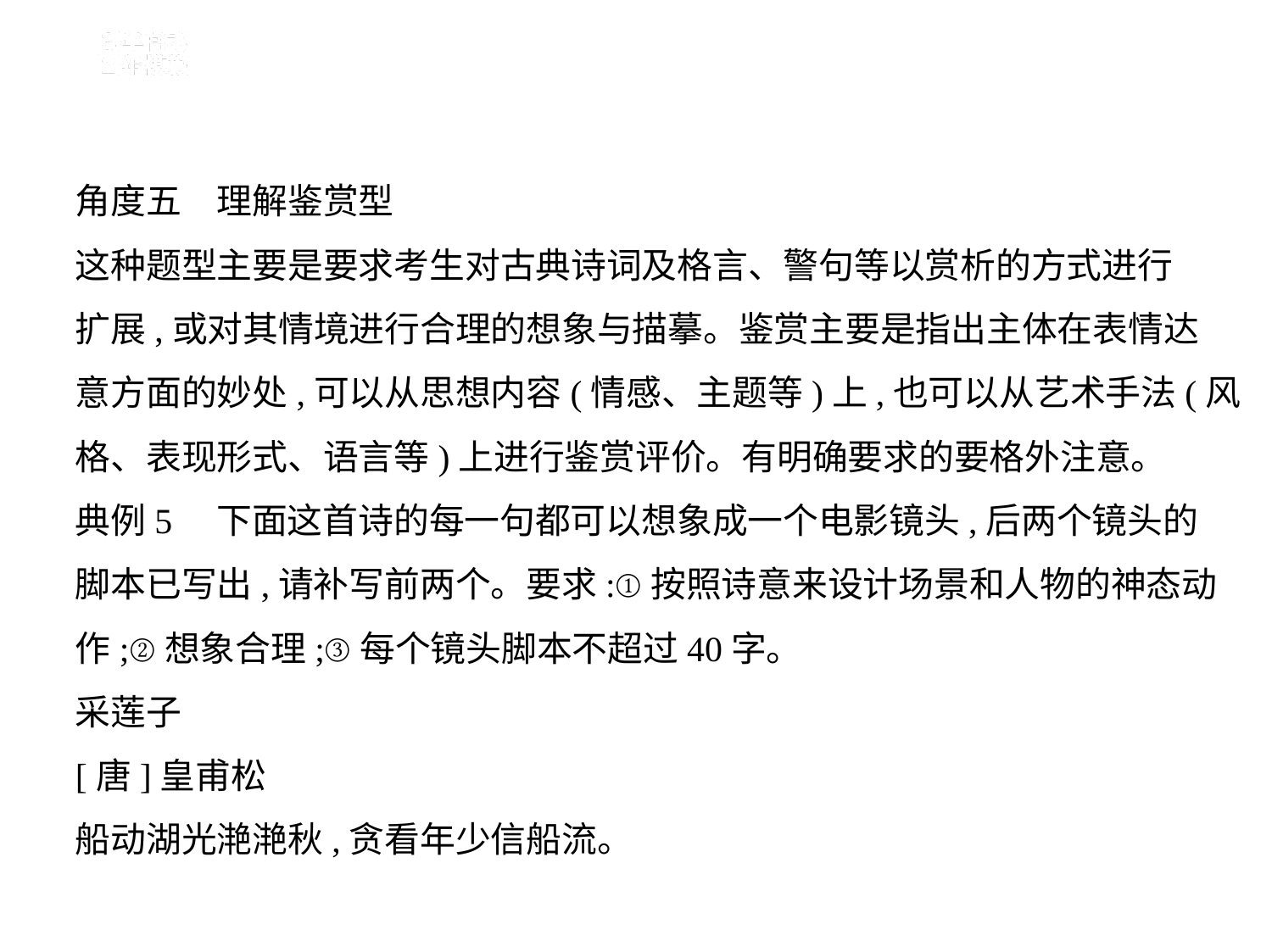

角度五　理解鉴赏型
这种题型主要是要求考生对古典诗词及格言、警句等以赏析的方式进行
扩展,或对其情境进行合理的想象与描摹。鉴赏主要是指出主体在表情达
意方面的妙处,可以从思想内容(情感、主题等)上,也可以从艺术手法(风
格、表现形式、语言等)上进行鉴赏评价。有明确要求的要格外注意。
典例5　下面这首诗的每一句都可以想象成一个电影镜头,后两个镜头的
脚本已写出,请补写前两个。要求:①按照诗意来设计场景和人物的神态动
作;②想象合理;③每个镜头脚本不超过40字。
采莲子
[唐]皇甫松
船动湖光滟滟秋,贪看年少信船流。